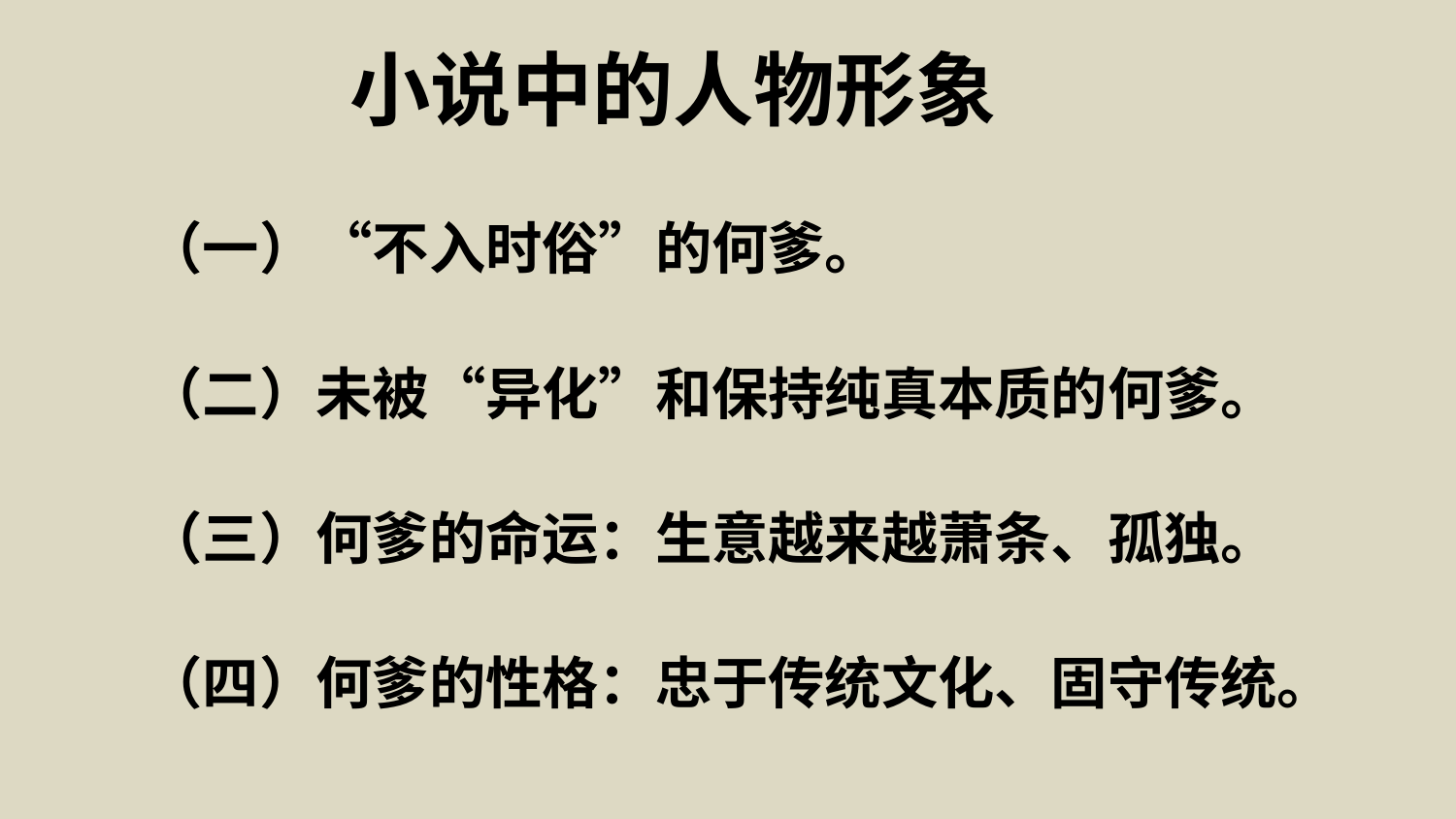

小说中的人物形象

（一）“不入时俗”的何爹。

（二）未被“异化”和保持纯真本质的何爹。

（三）何爹的命运：生意越来越萧条、孤独。

（四）何爹的性格：忠于传统文化、固守传统。